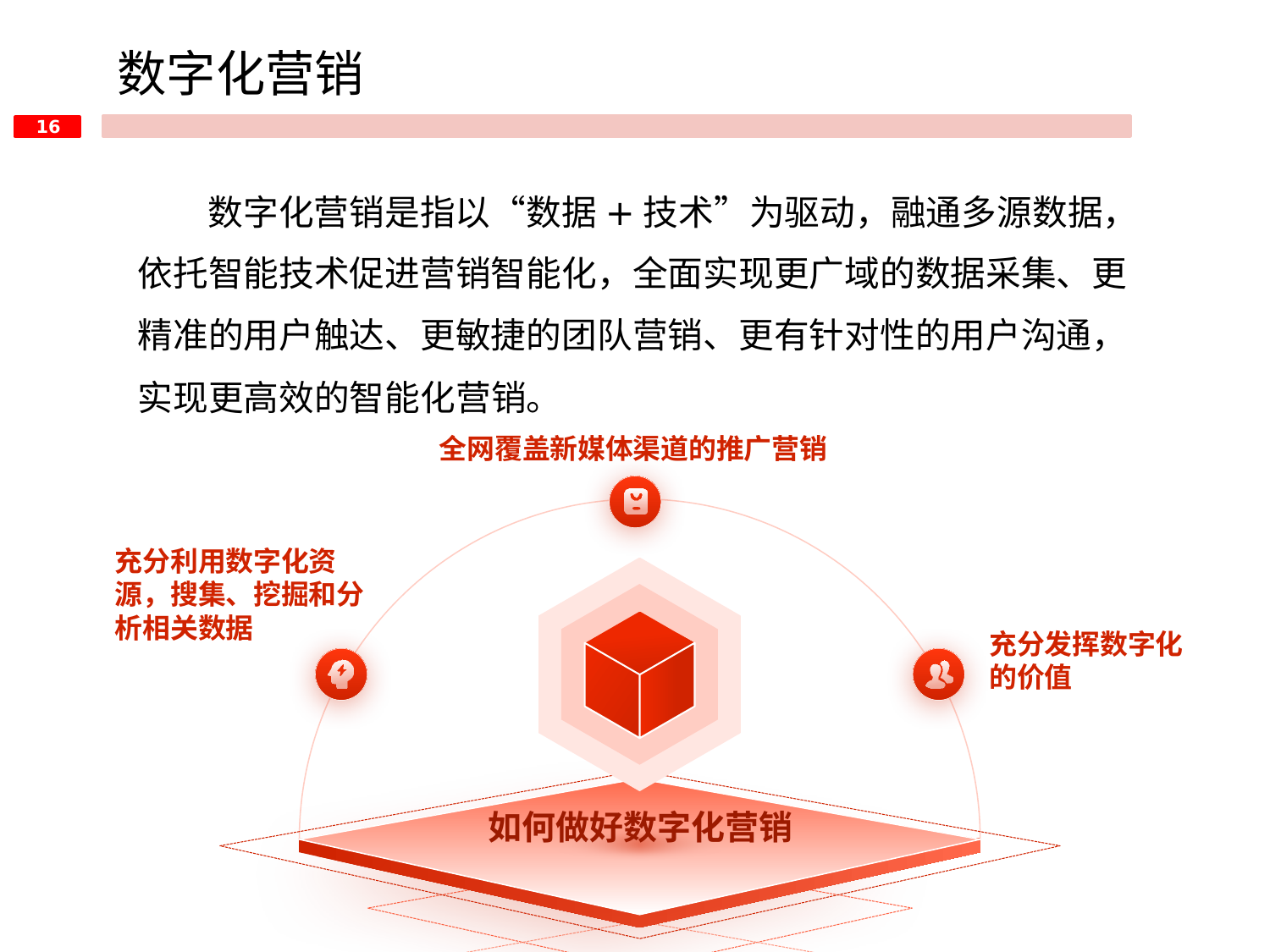

数字化营销
16
数字化营销是指以“数据+技术”为驱动，融通多源数据，依托智能技术促进营销智能化，全面实现更广域的数据采集、更精准的用户触达、更敏捷的团队营销、更有针对性的用户沟通，实现更高效的智能化营销。
全网覆盖新媒体渠道的推广营销

充分利用数字化资源，搜集、挖掘和分析相关数据

充分发挥数字化的价值

如何做好数字化营销